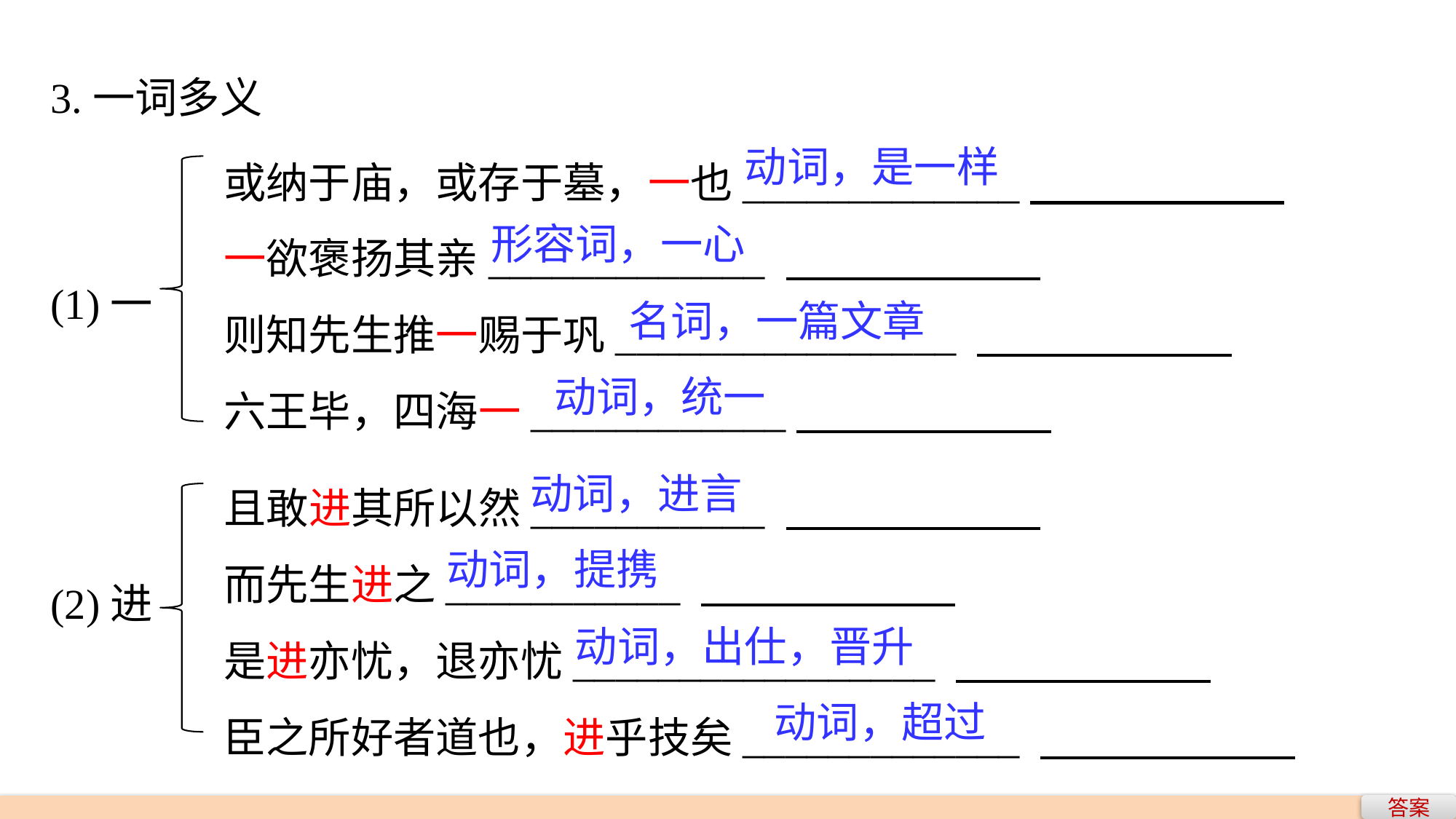

3.一词多义
或纳于庙，或存于墓，一也_____________
一欲褒扬其亲_____________
则知先生推一赐于巩________________
六王毕，四海一____________
动词，是一样

形容词，一心
(1)一
名词，一篇文章
动词，统一
且敢进其所以然___________
而先生进之___________
是进亦忧，退亦忧_________________
臣之所好者道也，进乎技矣_____________
动词，进言

动词，提携
(2)进
动词，出仕，晋升
动词，超过
答案